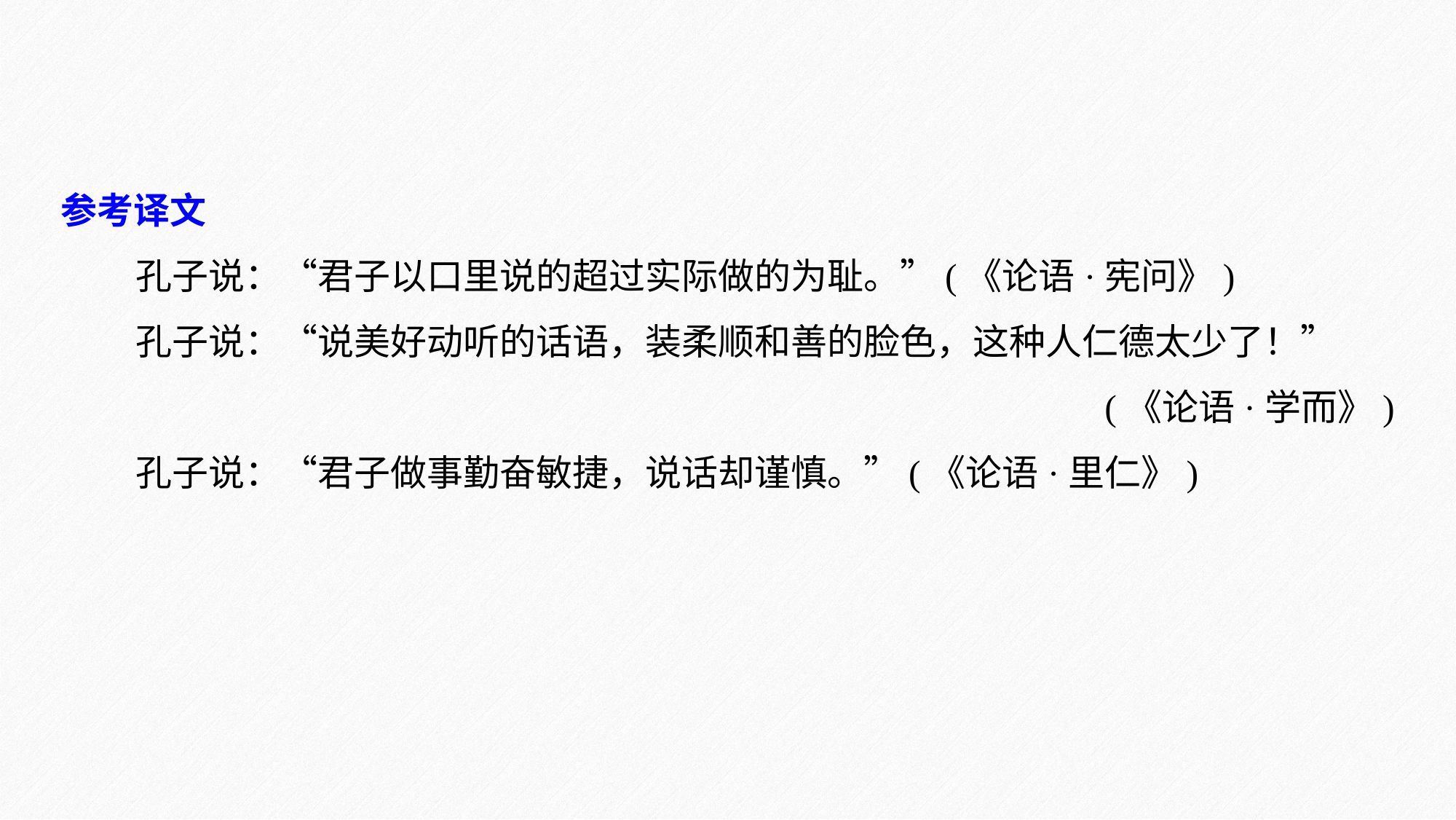

参考译文
孔子说：“君子以口里说的超过实际做的为耻。”(《论语·宪问》)
孔子说：“说美好动听的话语，装柔顺和善的脸色，这种人仁德太少了！”
(《论语·学而》)
孔子说：“君子做事勤奋敏捷，说话却谨慎。”(《论语·里仁》)